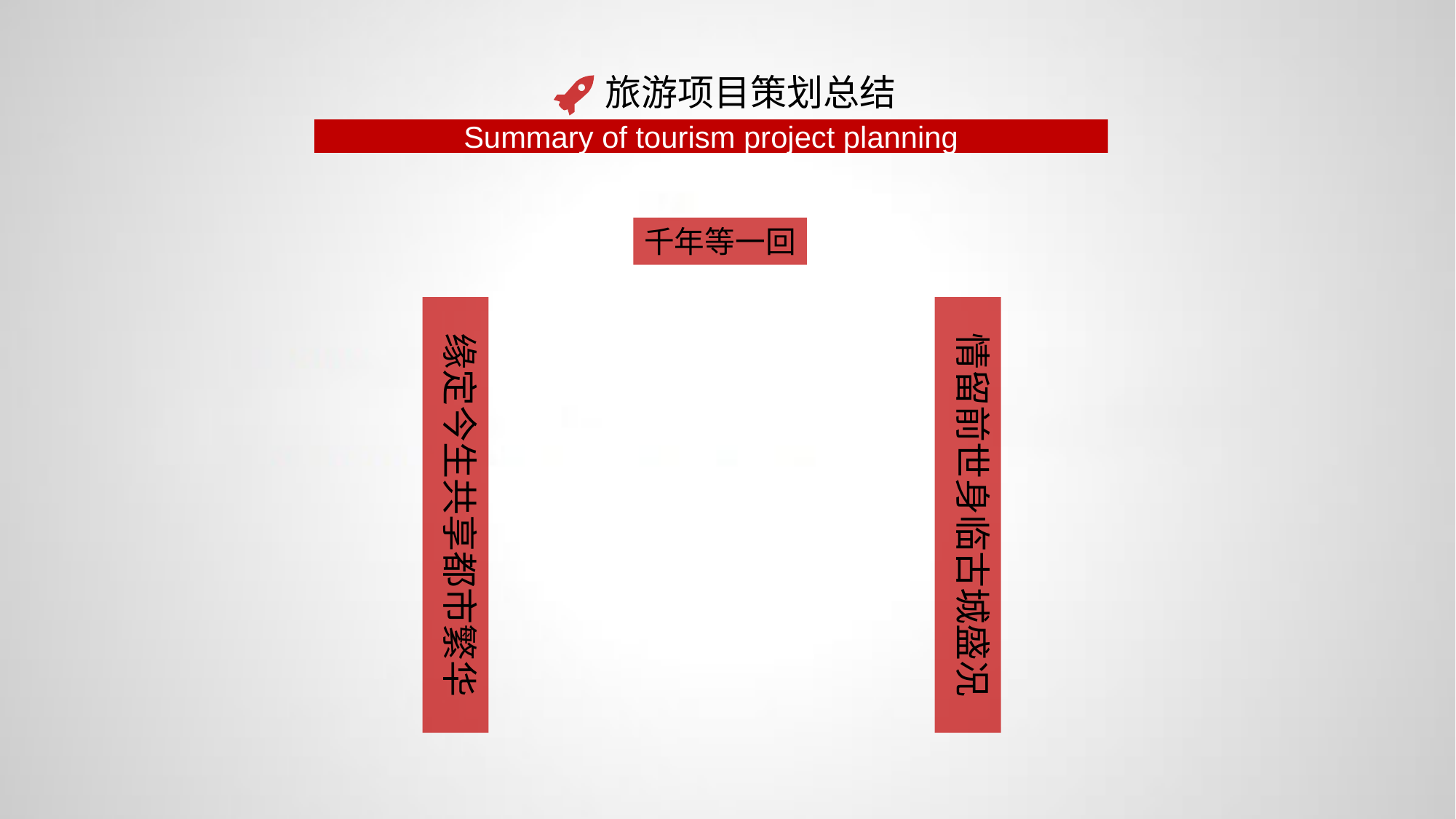

旅游项目策划总结

Summary of tourism project planning
千年等一回
缘定今生共享都市繁华
情留前世身临古城盛况